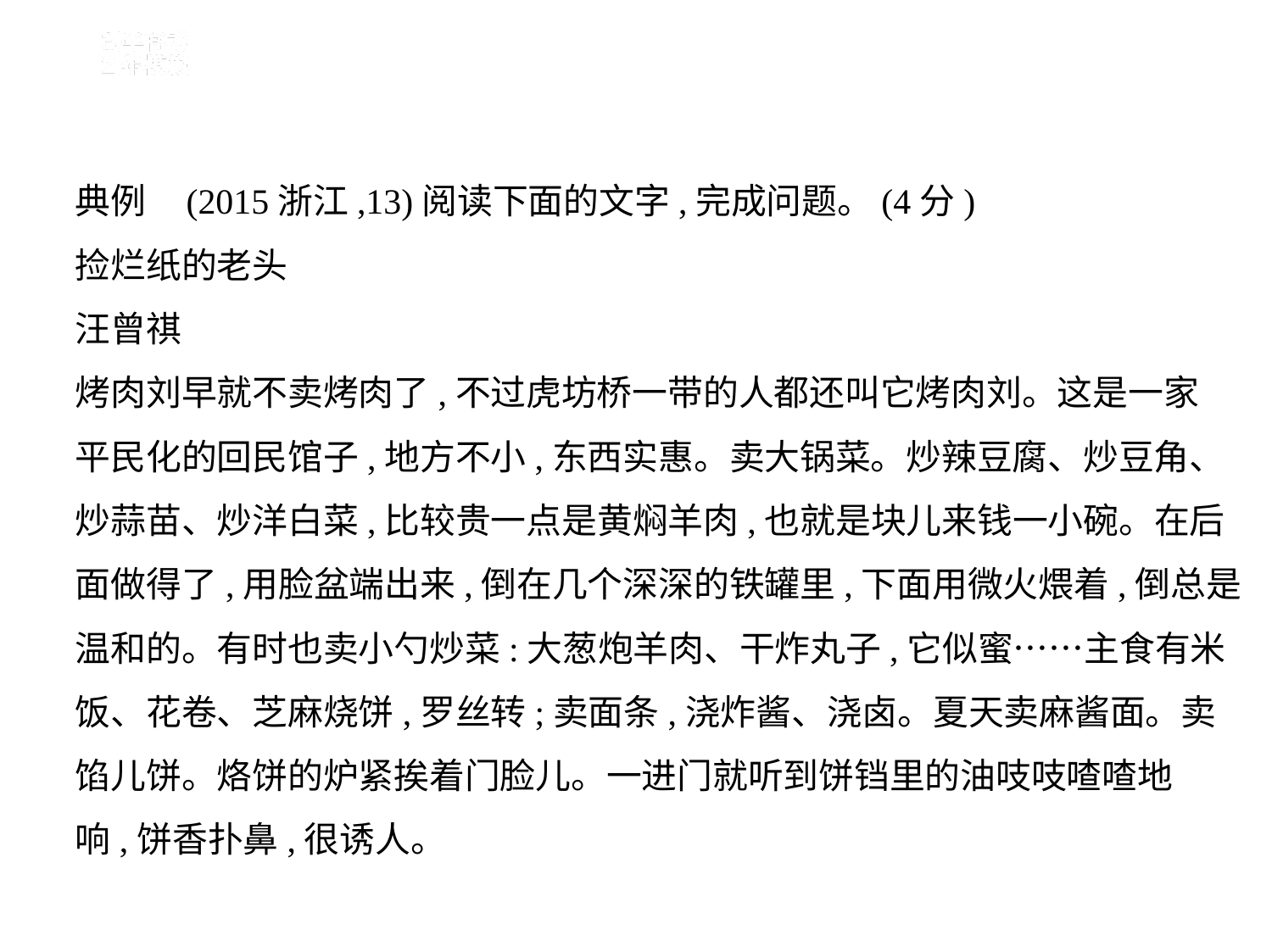

典例    (2015浙江,13)阅读下面的文字,完成问题。(4分)
捡烂纸的老头
汪曾祺
烤肉刘早就不卖烤肉了,不过虎坊桥一带的人都还叫它烤肉刘。这是一家
平民化的回民馆子,地方不小,东西实惠。卖大锅菜。炒辣豆腐、炒豆角、
炒蒜苗、炒洋白菜,比较贵一点是黄焖羊肉,也就是块儿来钱一小碗。在后
面做得了,用脸盆端出来,倒在几个深深的铁罐里,下面用微火煨着,倒总是
温和的。有时也卖小勺炒菜:大葱炮羊肉、干炸丸子,它似蜜……主食有米
饭、花卷、芝麻烧饼,罗丝转;卖面条,浇炸酱、浇卤。夏天卖麻酱面。卖
馅儿饼。烙饼的炉紧挨着门脸儿。一进门就听到饼铛里的油吱吱喳喳地
响,饼香扑鼻,很诱人。